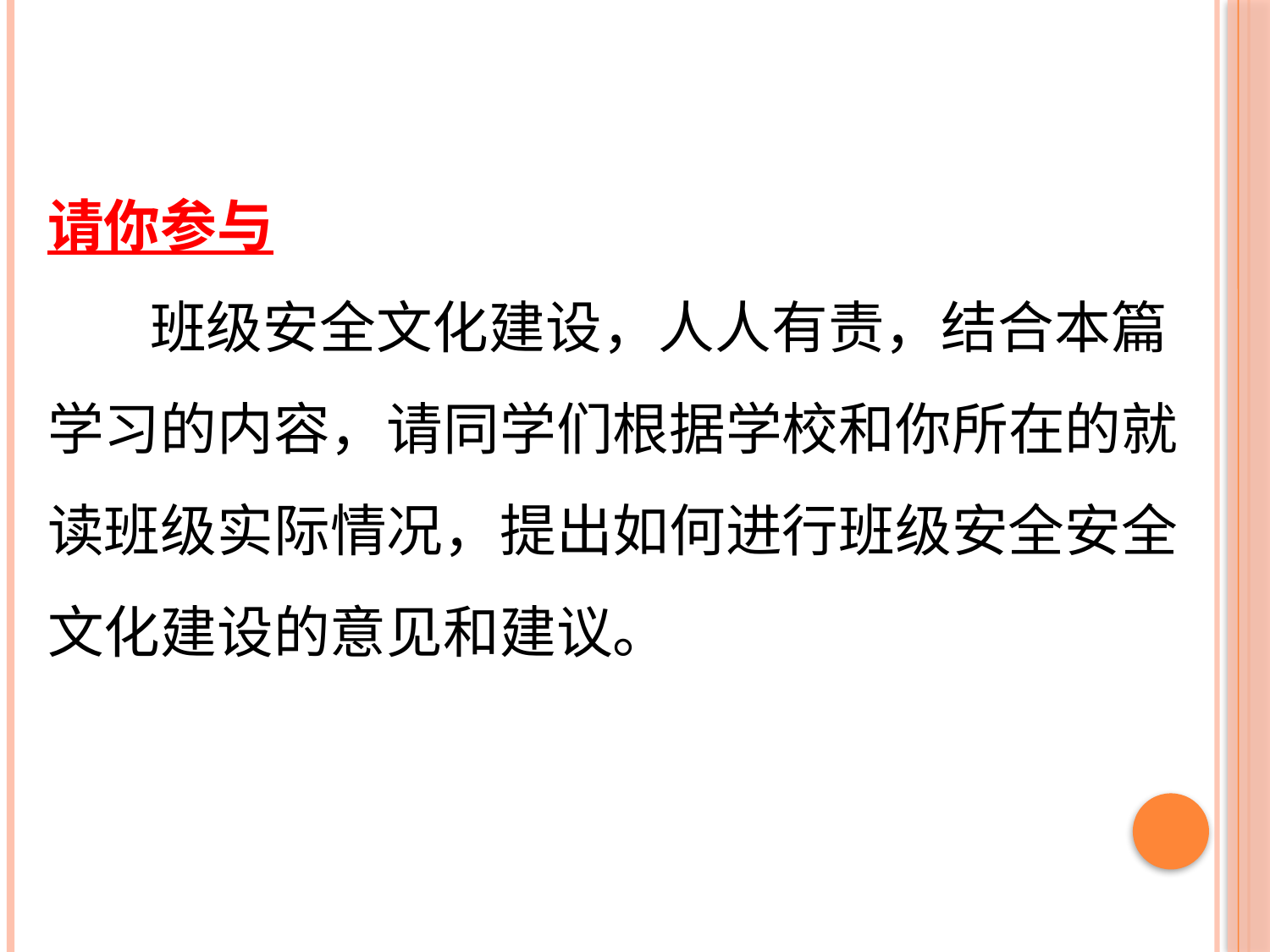

请你参与
       班级安全文化建设，人人有责，结合本篇学习的内容，请同学们根据学校和你所在的就读班级实际情况，提出如何进行班级安全安全文化建设的意见和建议。